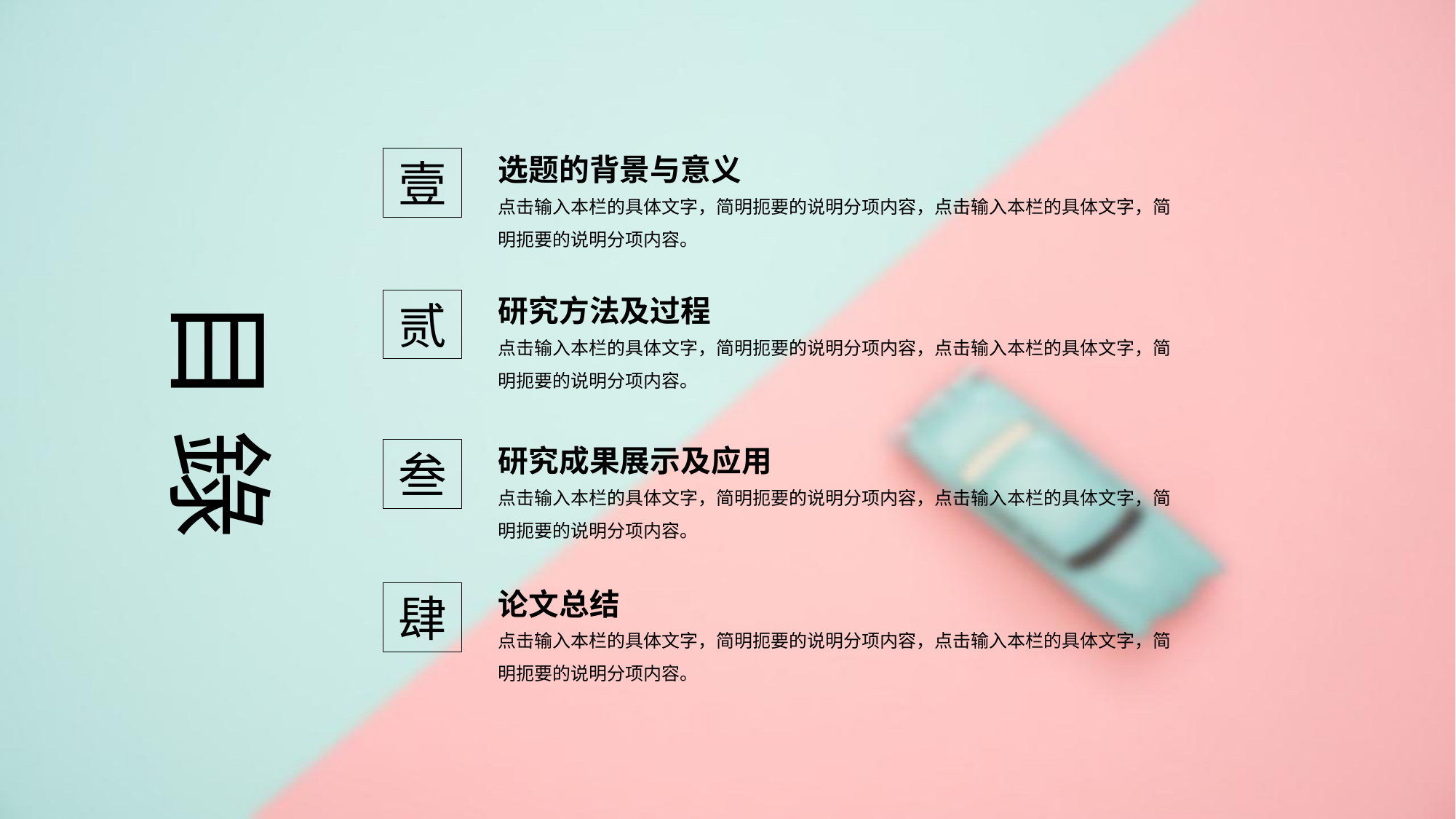

选题的背景与意义
壹
点击输入本栏的具体文字，简明扼要的说明分项内容，点击输入本栏的具体文字，简明扼要的说明分项内容。
目 錄
研究方法及过程
贰
点击输入本栏的具体文字，简明扼要的说明分项内容，点击输入本栏的具体文字，简明扼要的说明分项内容。
研究成果展示及应用
叁
点击输入本栏的具体文字，简明扼要的说明分项内容，点击输入本栏的具体文字，简明扼要的说明分项内容。
论文总结
肆
点击输入本栏的具体文字，简明扼要的说明分项内容，点击输入本栏的具体文字，简明扼要的说明分项内容。